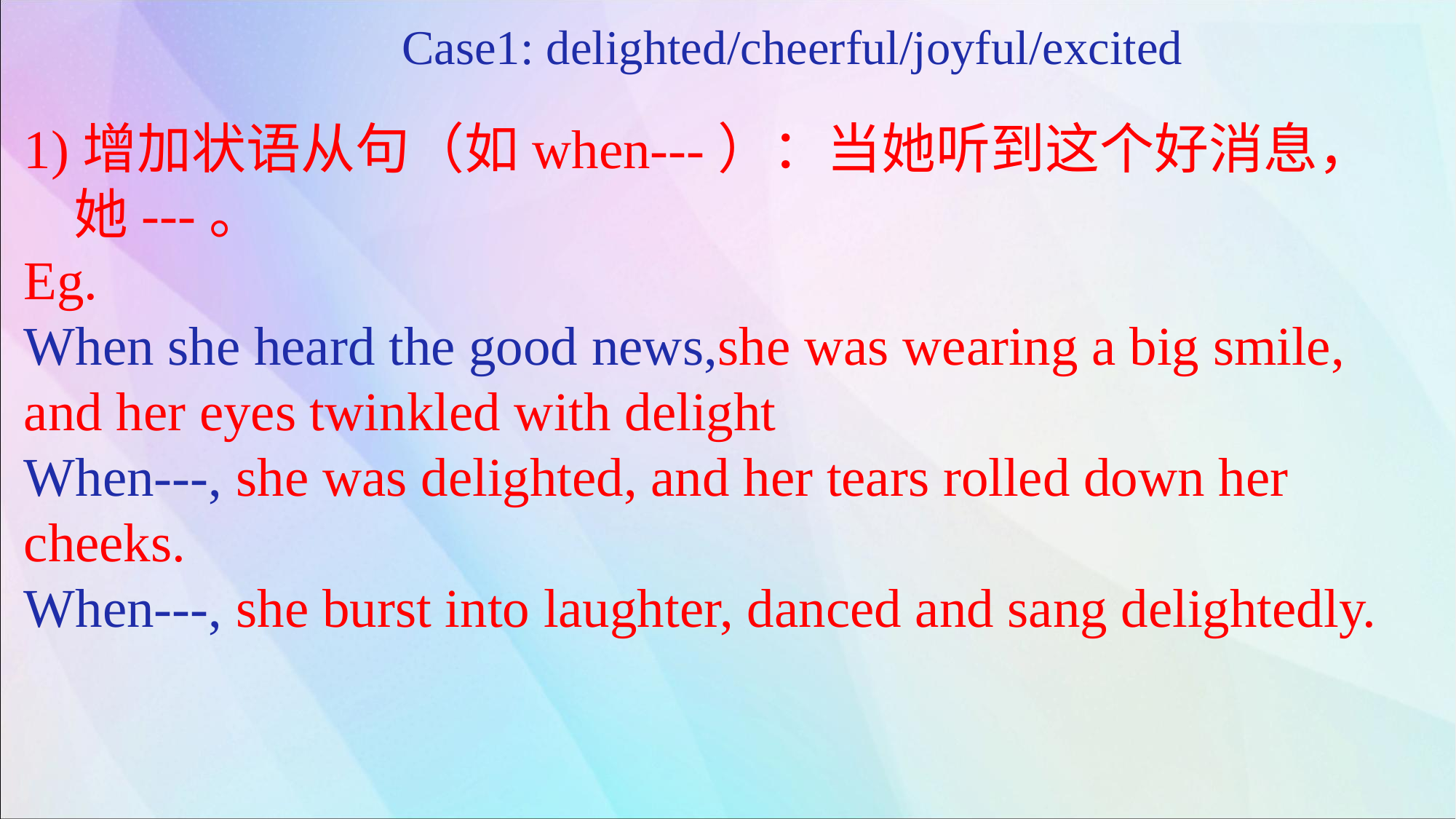

Case1: delighted/cheerful/joyful/excited
1)增加状语从句（如when---）：当她听到这个好消息，
   她---。
Eg.
When she heard the good news,she was wearing a big smile, and her eyes twinkled with delight
When---, she was delighted, and her tears rolled down her cheeks.
When---, she burst into laughter, danced and sang delightedly.